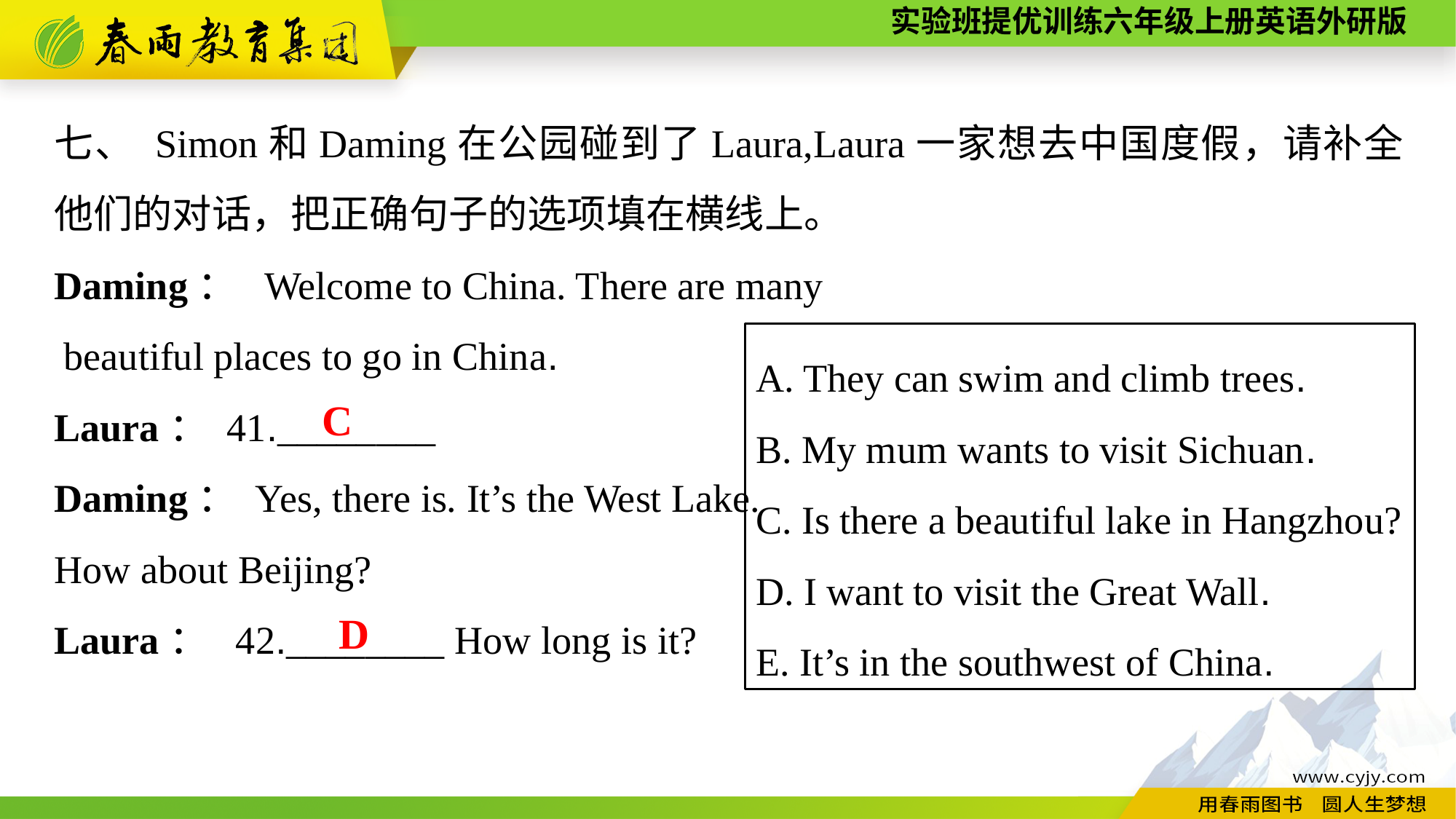

七、 Simon和Daming在公园碰到了Laura,Laura一家想去中国度假，请补全他们的对话，把正确句子的选项填在横线上。
Daming：  Welcome to China. There are many
 beautiful places to go in China.
Laura： 41.________
Daming： Yes, there is. It’s the West Lake.
How about Beijing?
Laura：  42.________ How long is it?
A. They can swim and climb trees.
B. My mum wants to visit Sichuan.
C. Is there a beautiful lake in Hangzhou?
D. I want to visit the Great Wall.
E. It’s in the southwest of China.
C
D